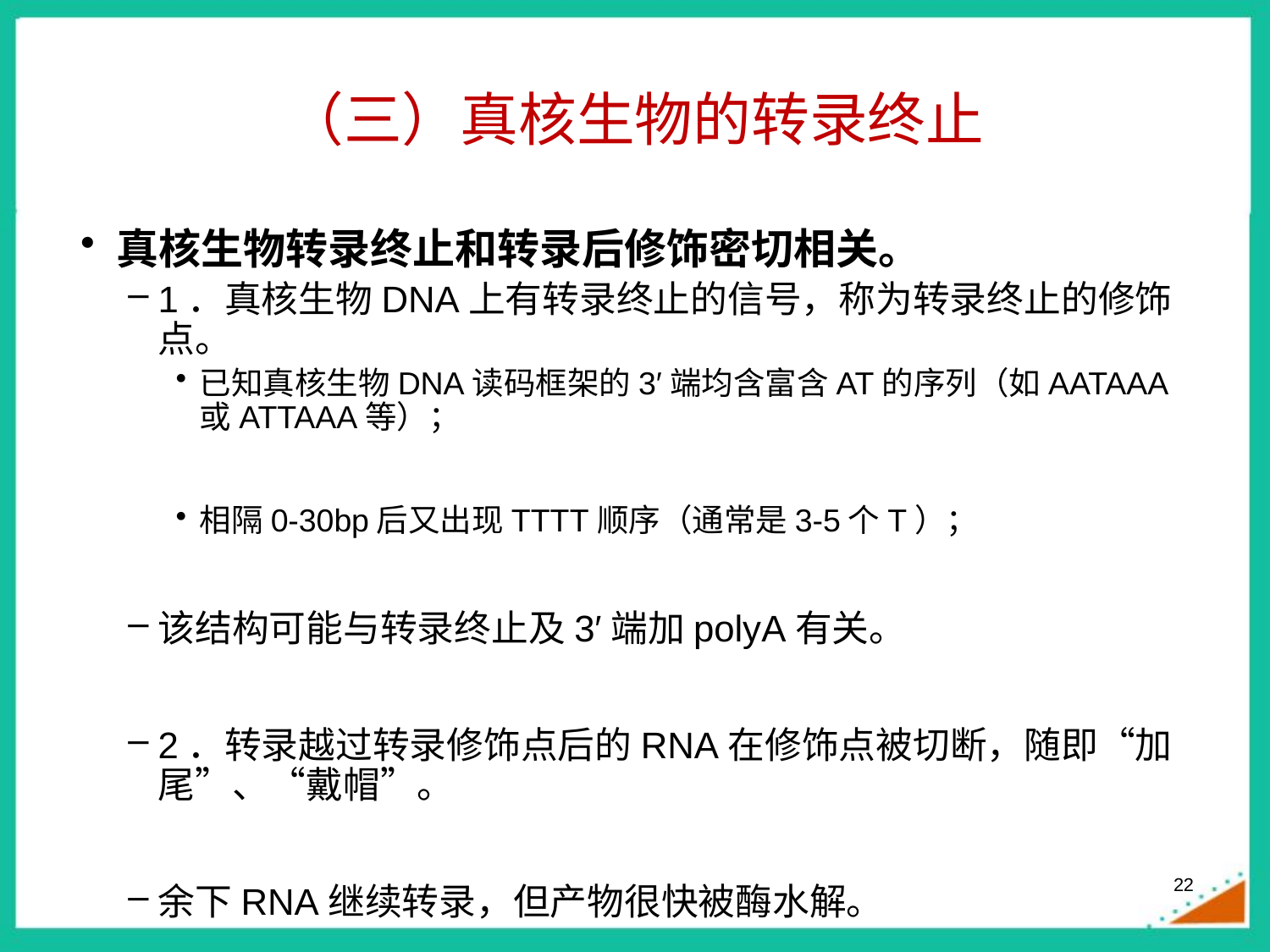

# （三）真核生物的转录终止
真核生物转录终止和转录后修饰密切相关。
1．真核生物DNA上有转录终止的信号，称为转录终止的修饰点。
已知真核生物DNA读码框架的3′端均含富含AT的序列（如AATAAA或ATTAAA等）；

相隔0-30bp后又出现TTTT顺序（通常是3-5个T）；

该结构可能与转录终止及3′端加polyA有关。

2．转录越过转录修饰点后的RNA在修饰点被切断，随即“加尾”、“戴帽”。

余下RNA继续转录，但产物很快被酶水解。
22